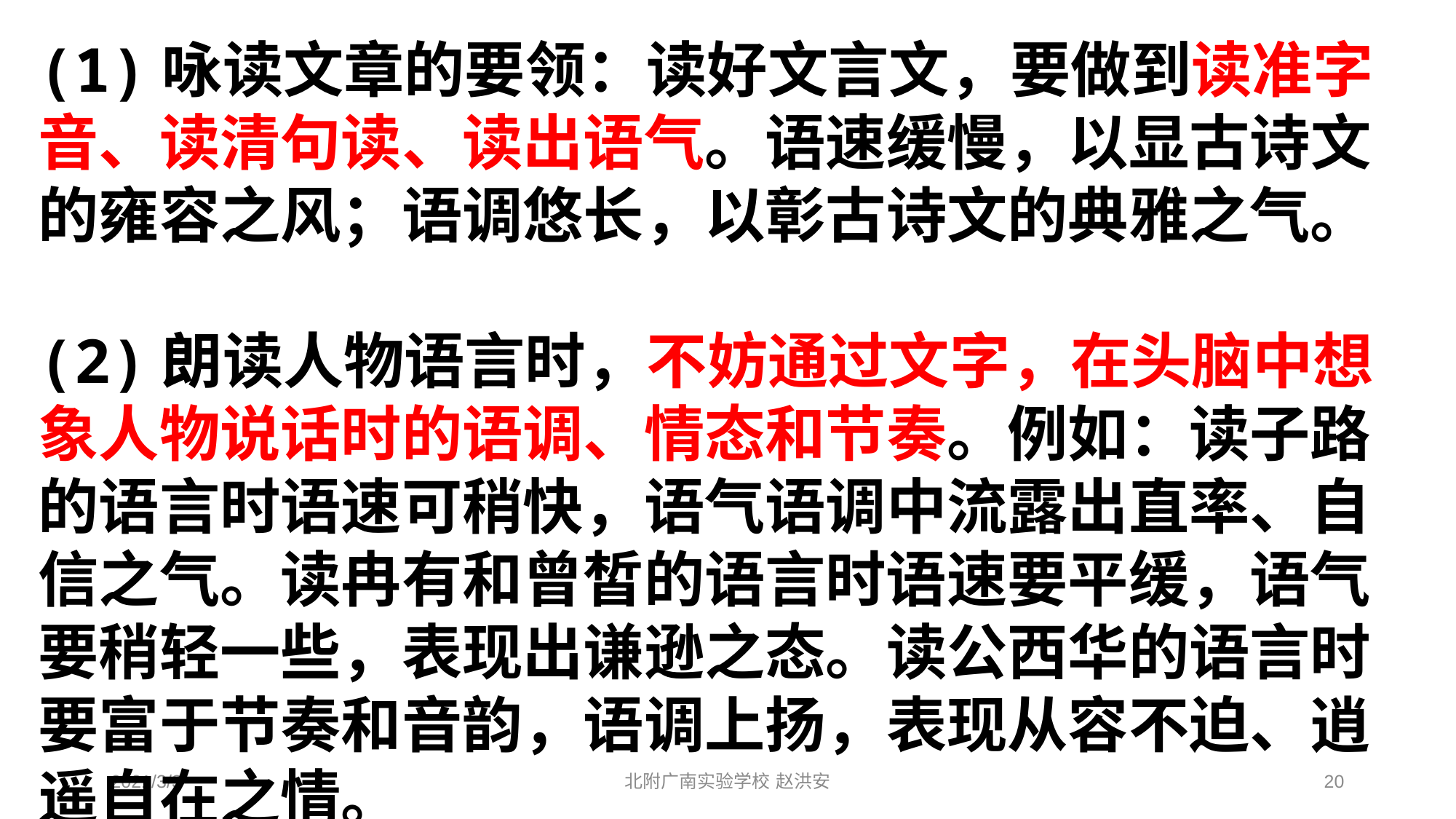

(1)咏读文章的要领：读好文言文，要做到读准字音、读清句读、读出语气。语速缓慢，以显古诗文的雍容之风；语调悠长，以彰古诗文的典雅之气。
(2)朗读人物语言时，不妨通过文字，在头脑中想象人物说话时的语调、情态和节奏。例如：读子路的语言时语速可稍快，语气语调中流露出直率、自信之气。读冉有和曾皙的语言时语速要平缓，语气要稍轻一些，表现出谦逊之态。读公西华的语言时要富于节奏和音韵，语调上扬，表现从容不迫、逍遥自在之情。
2021/3/3
北附广南实验学校 赵洪安
20